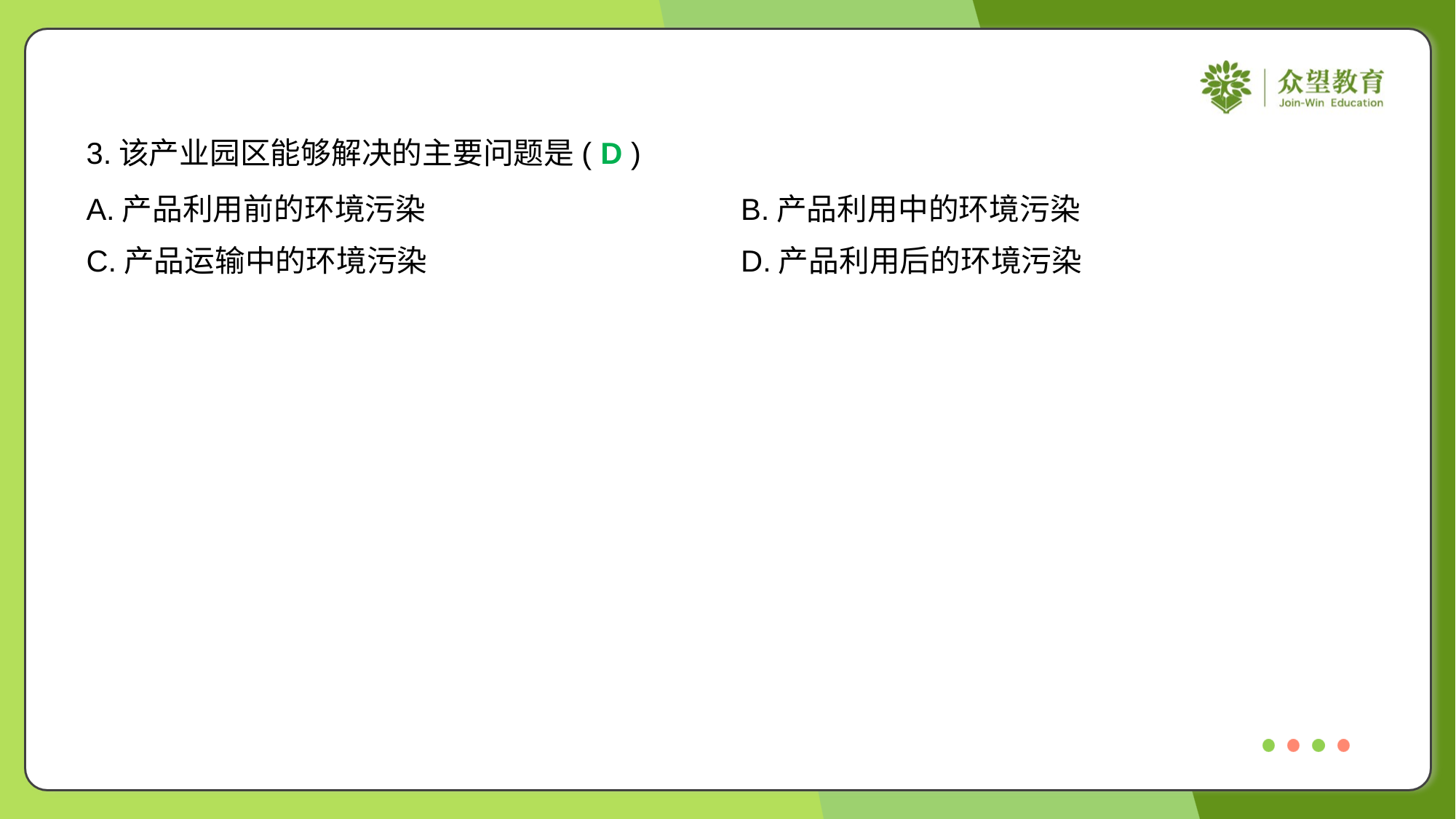

3.该产业园区能够解决的主要问题是(     )
D
A.产品利用前的环境污染	B.产品利用中的环境污染
C.产品运输中的环境污染	D.产品利用后的环境污染